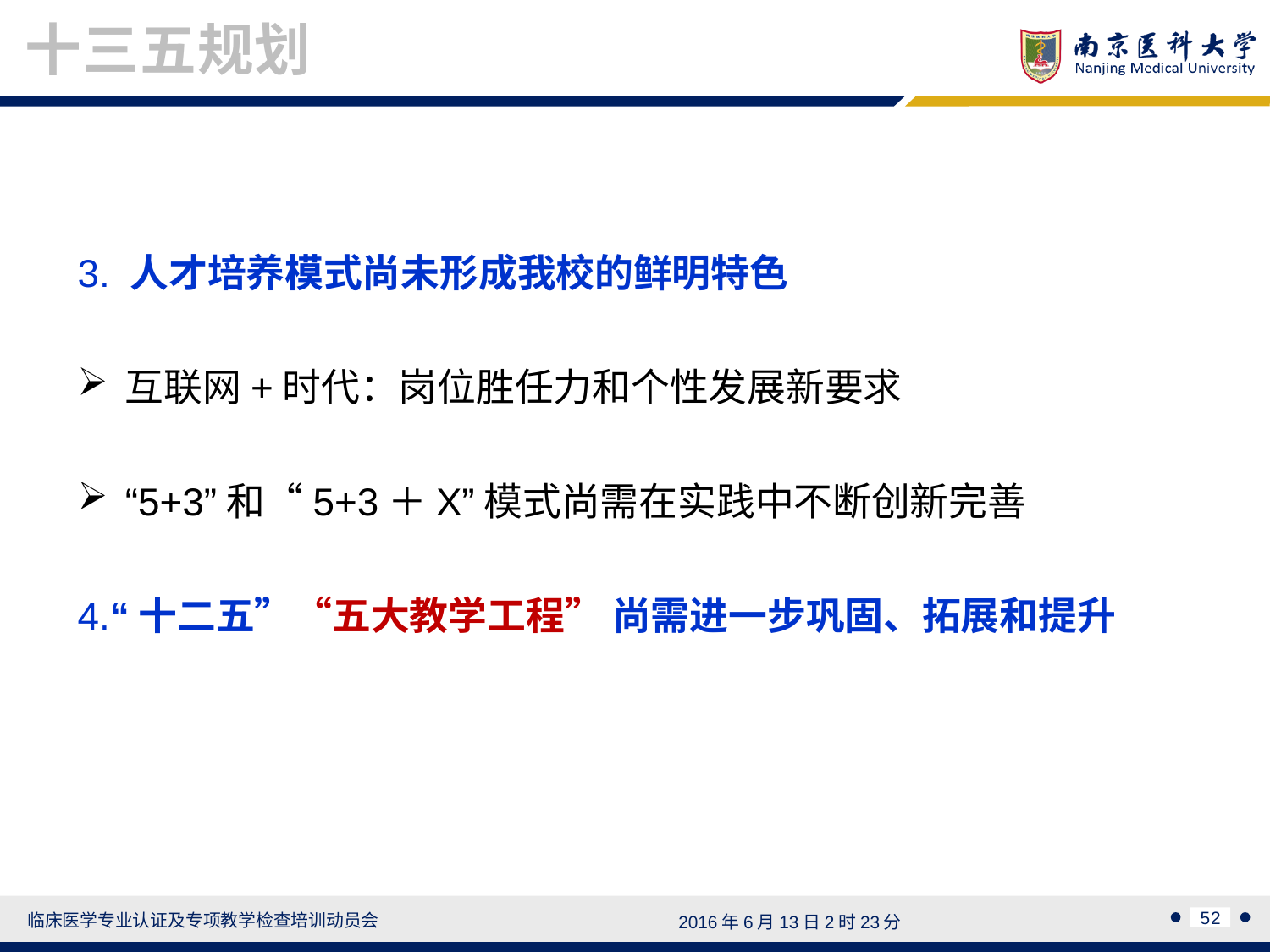

十三五规划
3. 人才培养模式尚未形成我校的鲜明特色
互联网+时代：岗位胜任力和个性发展新要求
“5+3”和“5+3＋X”模式尚需在实践中不断创新完善
4.“十二五”“五大教学工程” 尚需进一步巩固、拓展和提升